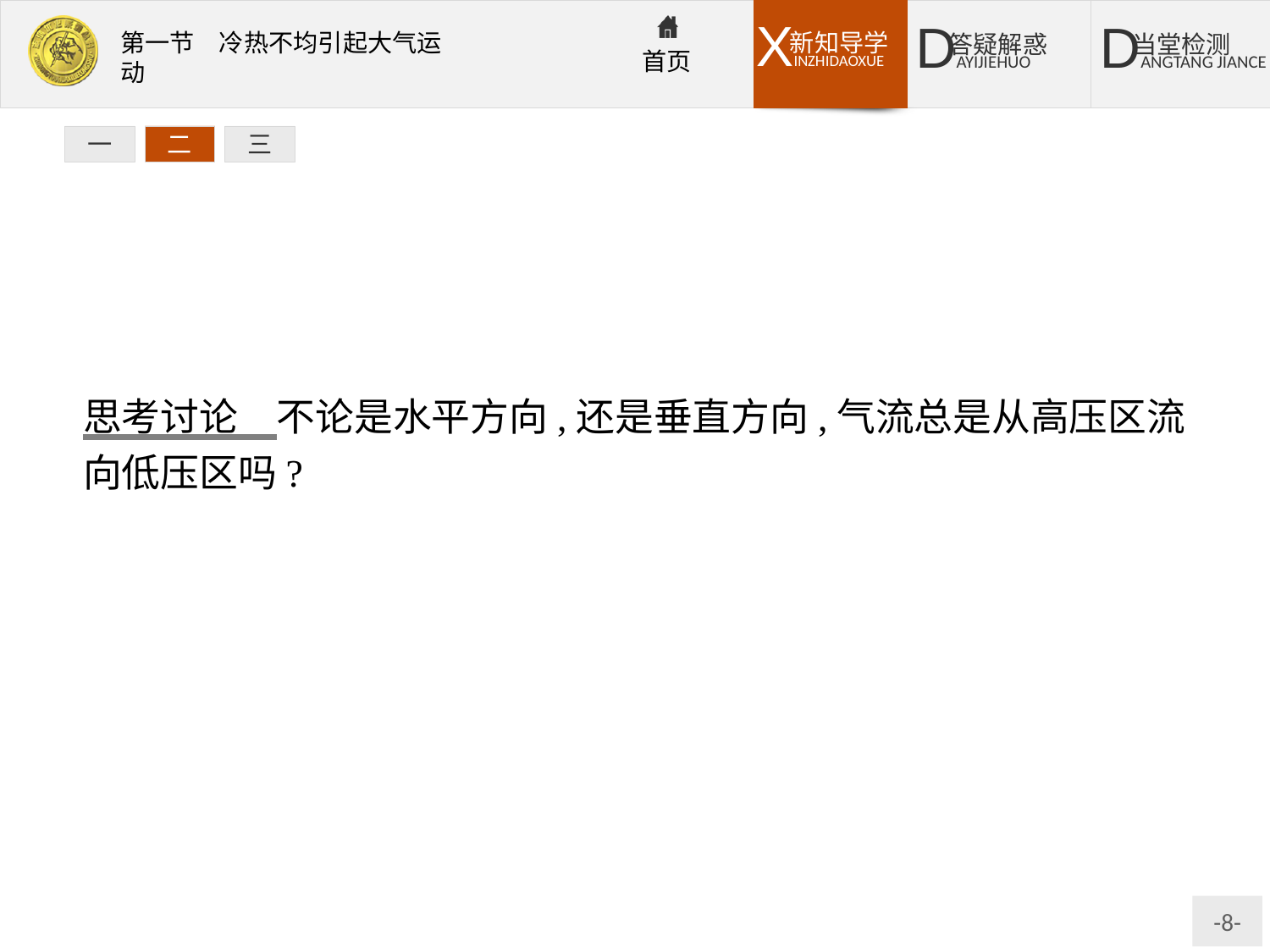

一
二
三
思考讨论　不论是水平方向,还是垂直方向,气流总是从高压区流向低压区吗?
提示:不是。在同一水平面上气流总是从高压区流向低压区;在垂直方向上,产生的是上升或下降的对流运动。